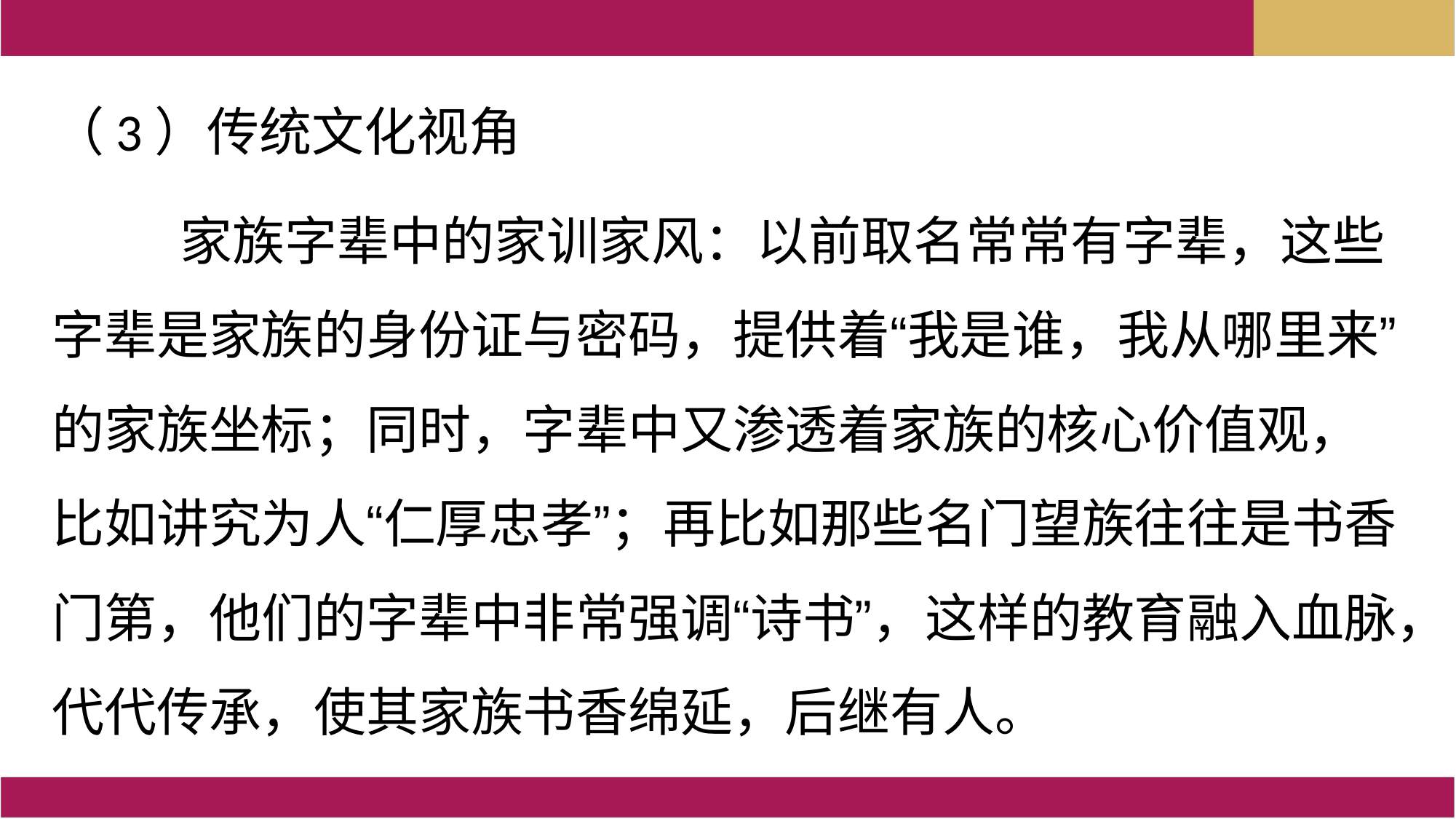

（3）传统文化视角
        家族字辈中的家训家风：以前取名常常有字辈，这些字辈是家族的身份证与密码，提供着“我是谁，我从哪里来”的家族坐标；同时，字辈中又渗透着家族的核心价值观，比如讲究为人“仁厚忠孝”；再比如那些名门望族往往是书香门第，他们的字辈中非常强调“诗书”，这样的教育融入血脉，代代传承，使其家族书香绵延，后继有人。